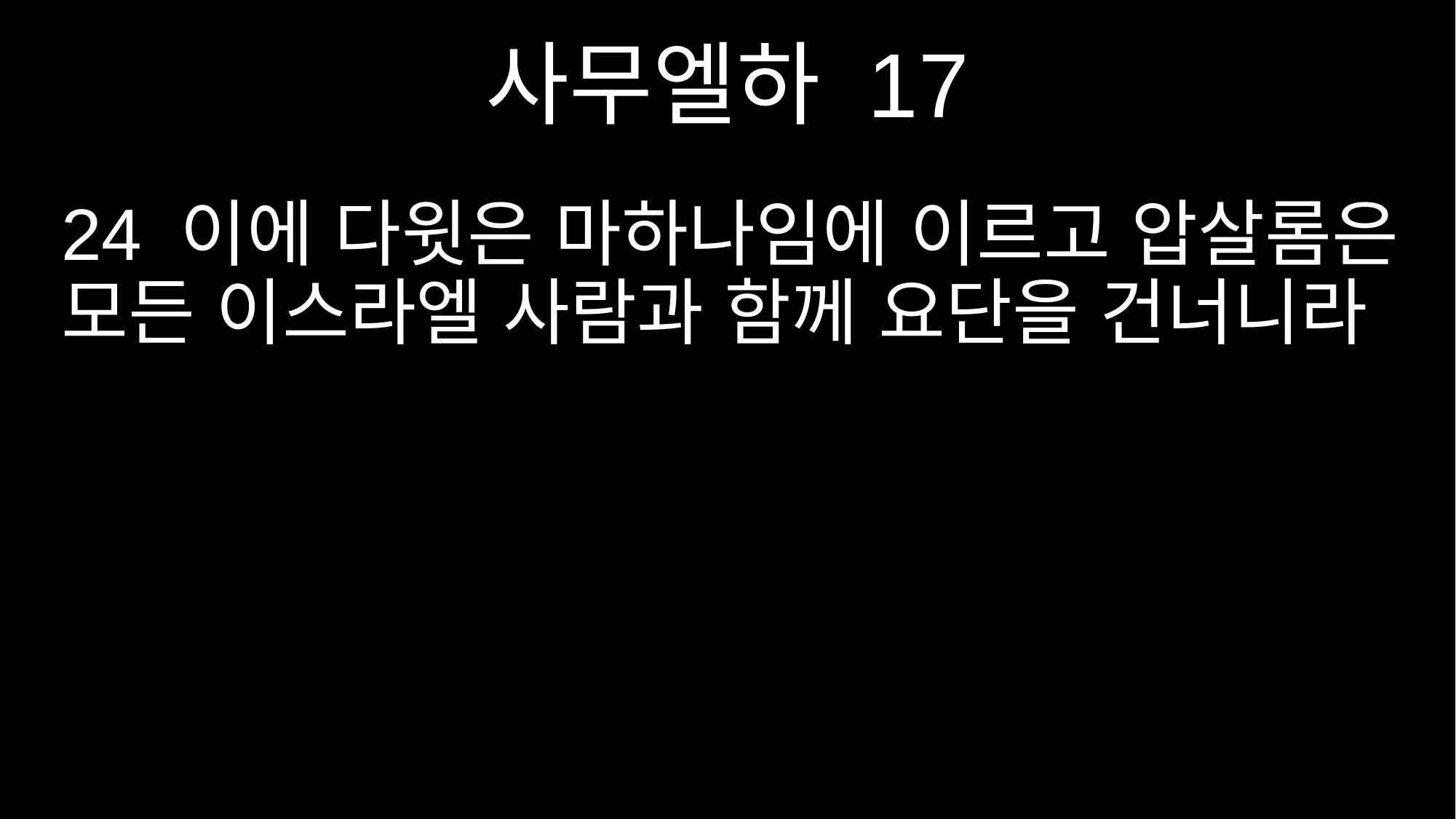

사무엘하 17
24 이에 다윗은 마하나임에 이르고 압살롬은 모든 이스라엘 사람과 함께 요단을 건너니라